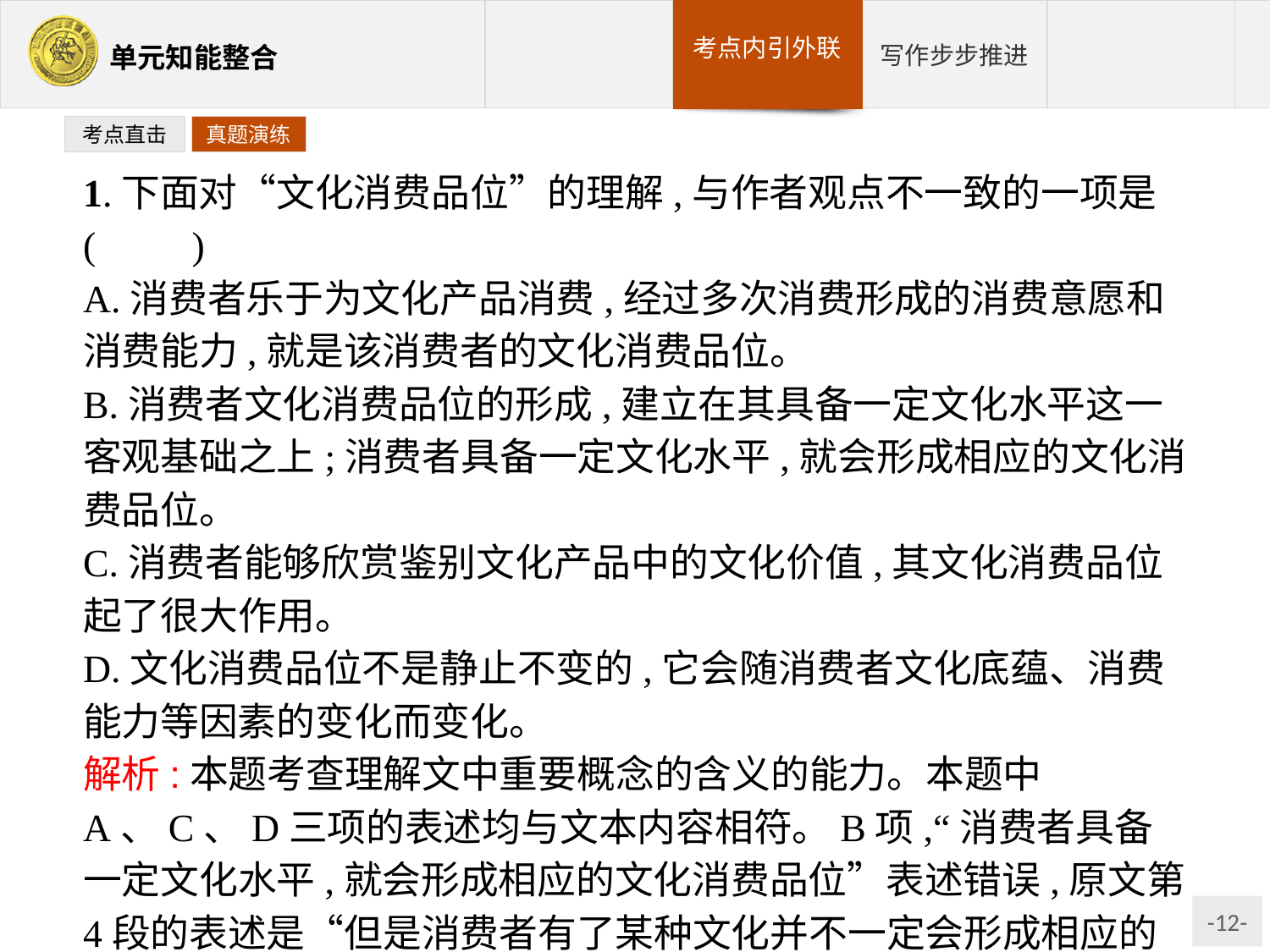

考点直击
真题演练
1.下面对“文化消费品位”的理解,与作者观点不一致的一项是(　　)
A.消费者乐于为文化产品消费,经过多次消费形成的消费意愿和消费能力,就是该消费者的文化消费品位。
B.消费者文化消费品位的形成,建立在其具备一定文化水平这一客观基础之上;消费者具备一定文化水平,就会形成相应的文化消费品位。
C.消费者能够欣赏鉴别文化产品中的文化价值,其文化消费品位起了很大作用。
D.文化消费品位不是静止不变的,它会随消费者文化底蕴、消费能力等因素的变化而变化。
解析:本题考查理解文中重要概念的含义的能力。本题中A、C、D三项的表述均与文本内容相符。B项,“消费者具备一定文化水平,就会形成相应的文化消费品位”表述错误,原文第4段的表述是“但是消费者有了某种文化并不一定会形成相应的文化消费品位”。
答案:B